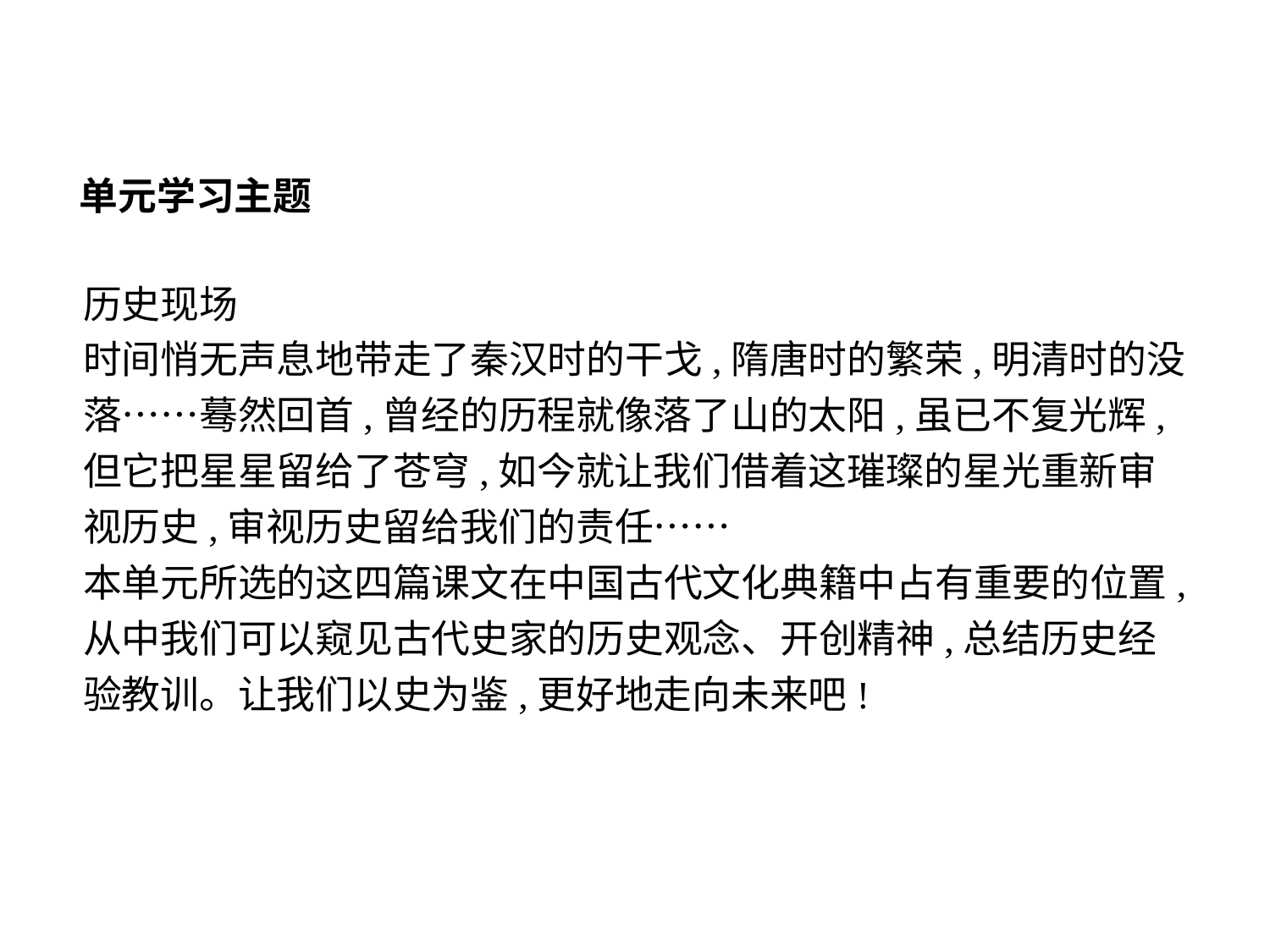

单元学习主题
历史现场
时间悄无声息地带走了秦汉时的干戈,隋唐时的繁荣,明清时的没落……蓦然回首,曾经的历程就像落了山的太阳,虽已不复光辉,但它把星星留给了苍穹,如今就让我们借着这璀璨的星光重新审视历史,审视历史留给我们的责任……
本单元所选的这四篇课文在中国古代文化典籍中占有重要的位置,从中我们可以窥见古代史家的历史观念、开创精神,总结历史经验教训。让我们以史为鉴,更好地走向未来吧!